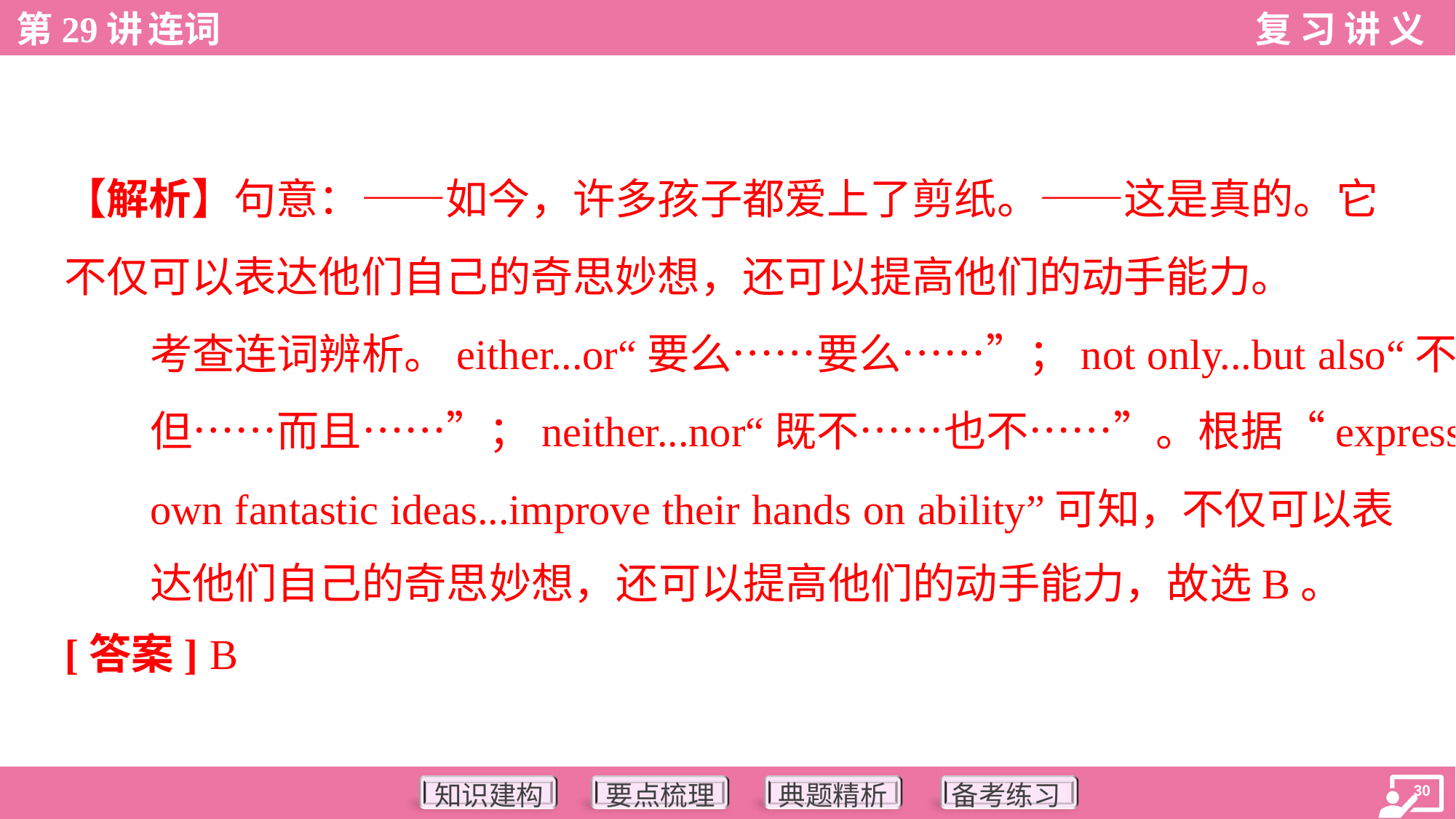

【解析】句意：——如今，许多孩子都爱上了剪纸。——这是真的。它
不仅可以表达他们自己的奇思妙想，还可以提高他们的动手能力。
考查连词辨析。either...or“要么……要么……”；not only...but also“不
但……而且……”；neither...nor“既不……也不……”。根据“express their
own fantastic ideas...improve their hands on ability”可知，不仅可以表
达他们自己的奇思妙想，还可以提高他们的动手能力，故选B。
[答案] B